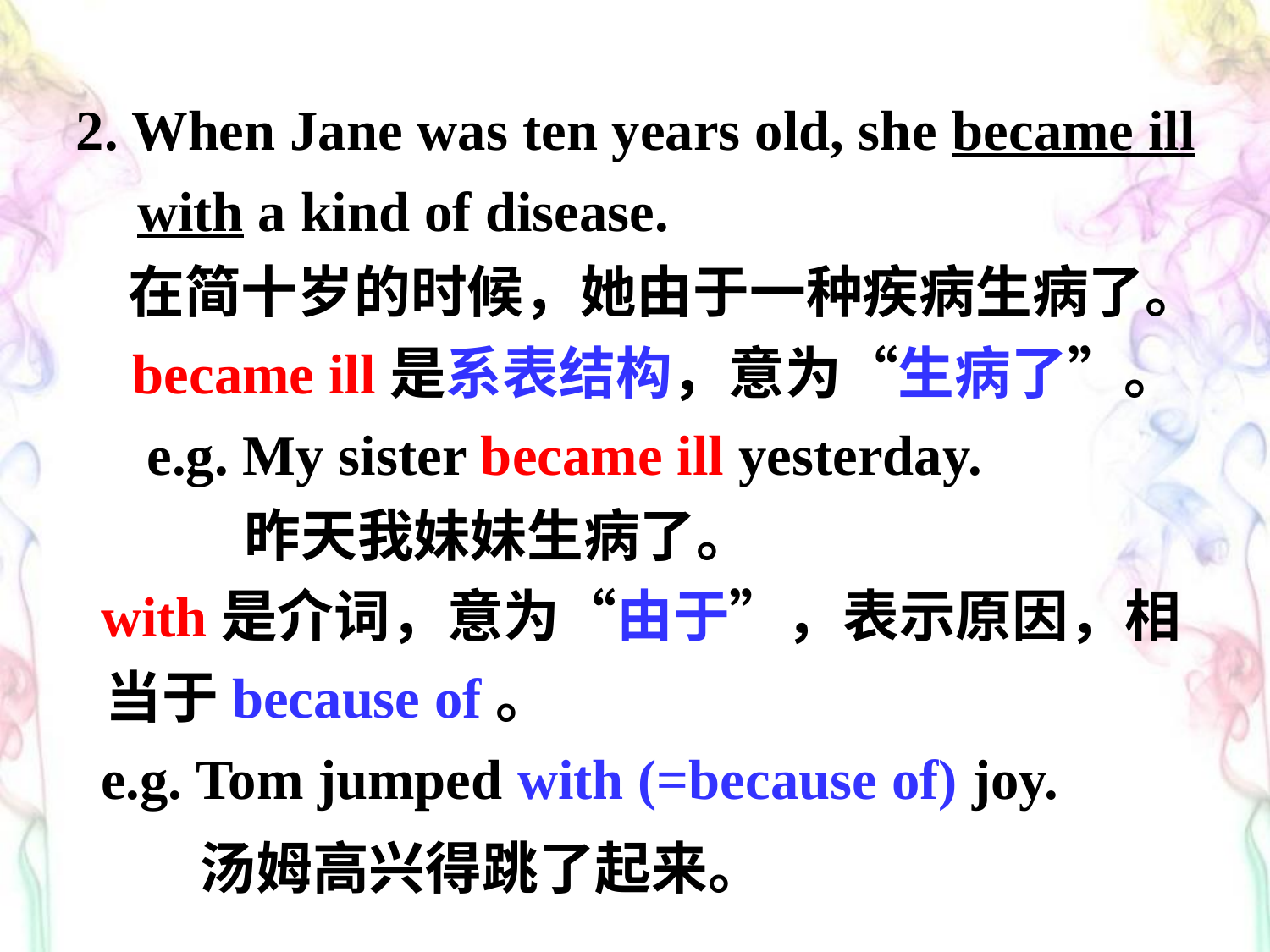

2. When Jane was ten years old, she became ill with a kind of disease.
   在简十岁的时候，她由于一种疾病生病了。
    became ill是系表结构，意为“生病了”。
     e.g. My sister became ill yesterday.
            昨天我妹妹生病了。
    with是介词，意为“由于”，表示原因，相当于because of。
    e.g. Tom jumped with (=because of) joy.
           汤姆高兴得跳了起来。